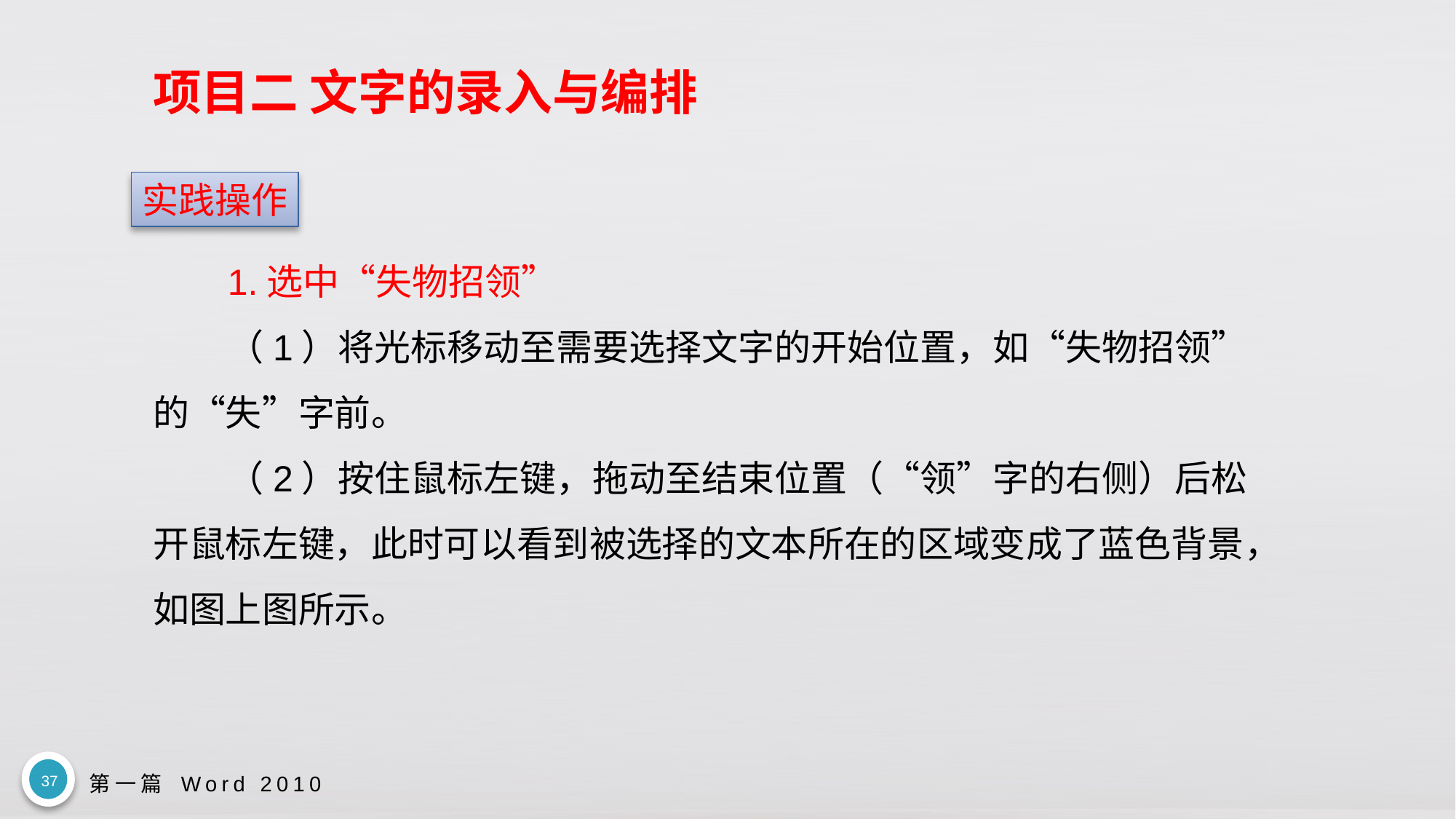

# 项目二 文字的录入与编排
实践操作
1.选中“失物招领”
（1）将光标移动至需要选择文字的开始位置，如“失物招领”的“失”字前。
（2）按住鼠标左键，拖动至结束位置（“领”字的右侧）后松开鼠标左键，此时可以看到被选择的文本所在的区域变成了蓝色背景，如图上图所示。
37